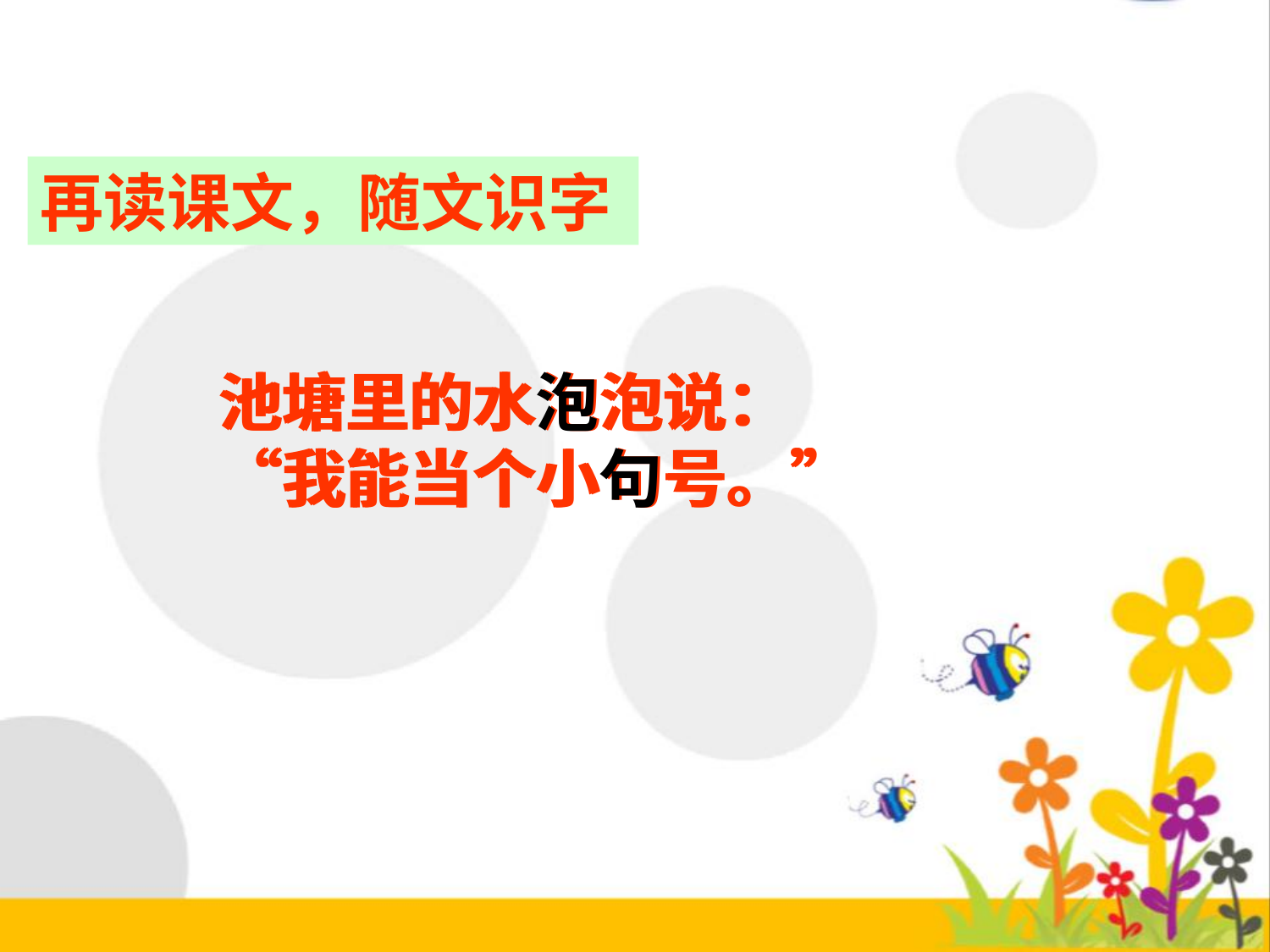

再读课文，随文识字
池塘里的水泡泡说：
“我能当个小句号。”
池塘里的水泡泡说：
“我能当个小句号。”